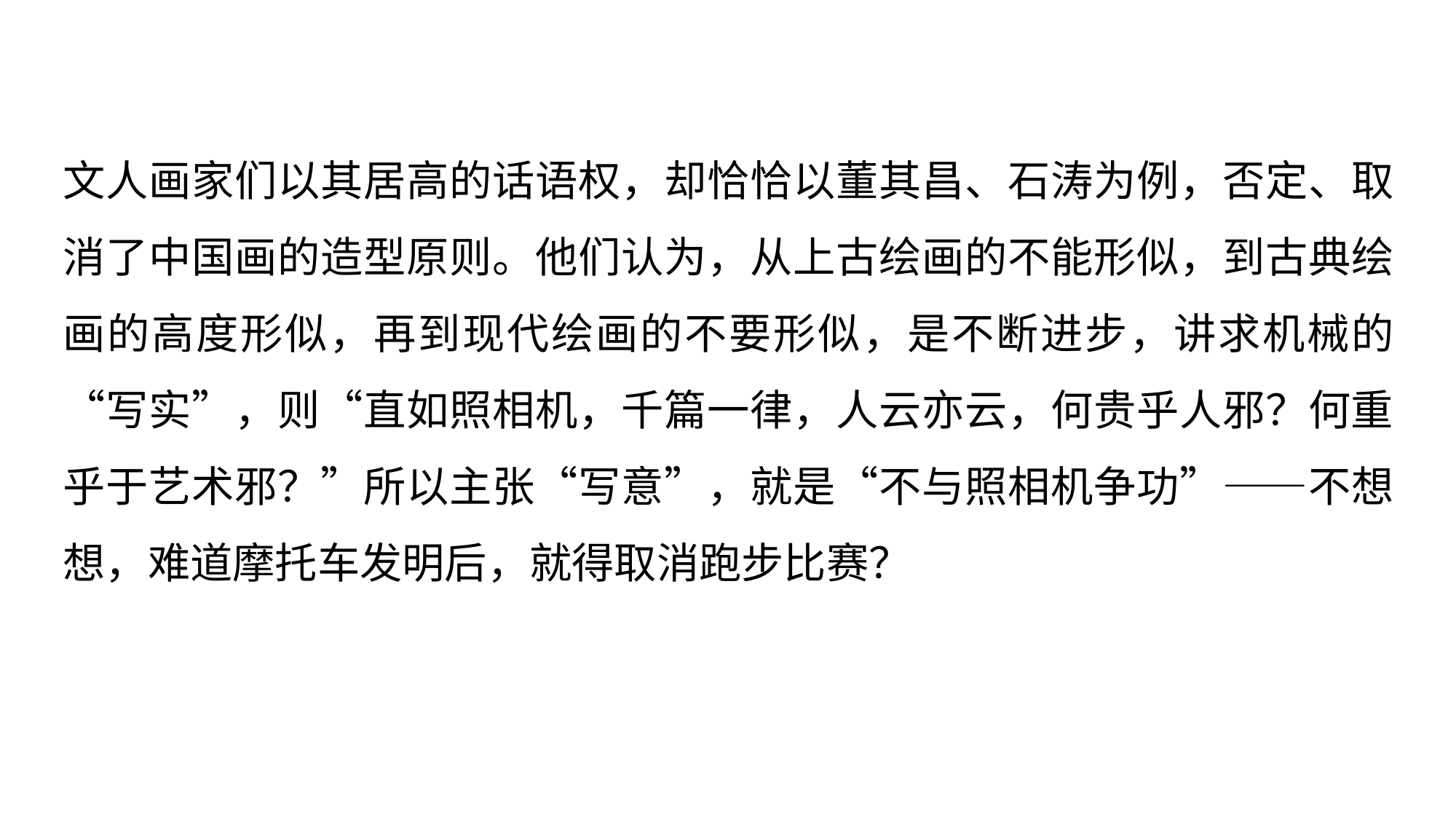

文人画家们以其居高的话语权，却恰恰以董其昌、石涛为例，否定、取消了中国画的造型原则。他们认为，从上古绘画的不能形似，到古典绘画的高度形似，再到现代绘画的不要形似，是不断进步，讲求机械的“写实”，则“直如照相机，千篇一律，人云亦云，何贵乎人邪？何重乎于艺术邪？”所以主张“写意”，就是“不与照相机争功”——不想想，难道摩托车发明后，就得取消跑步比赛？